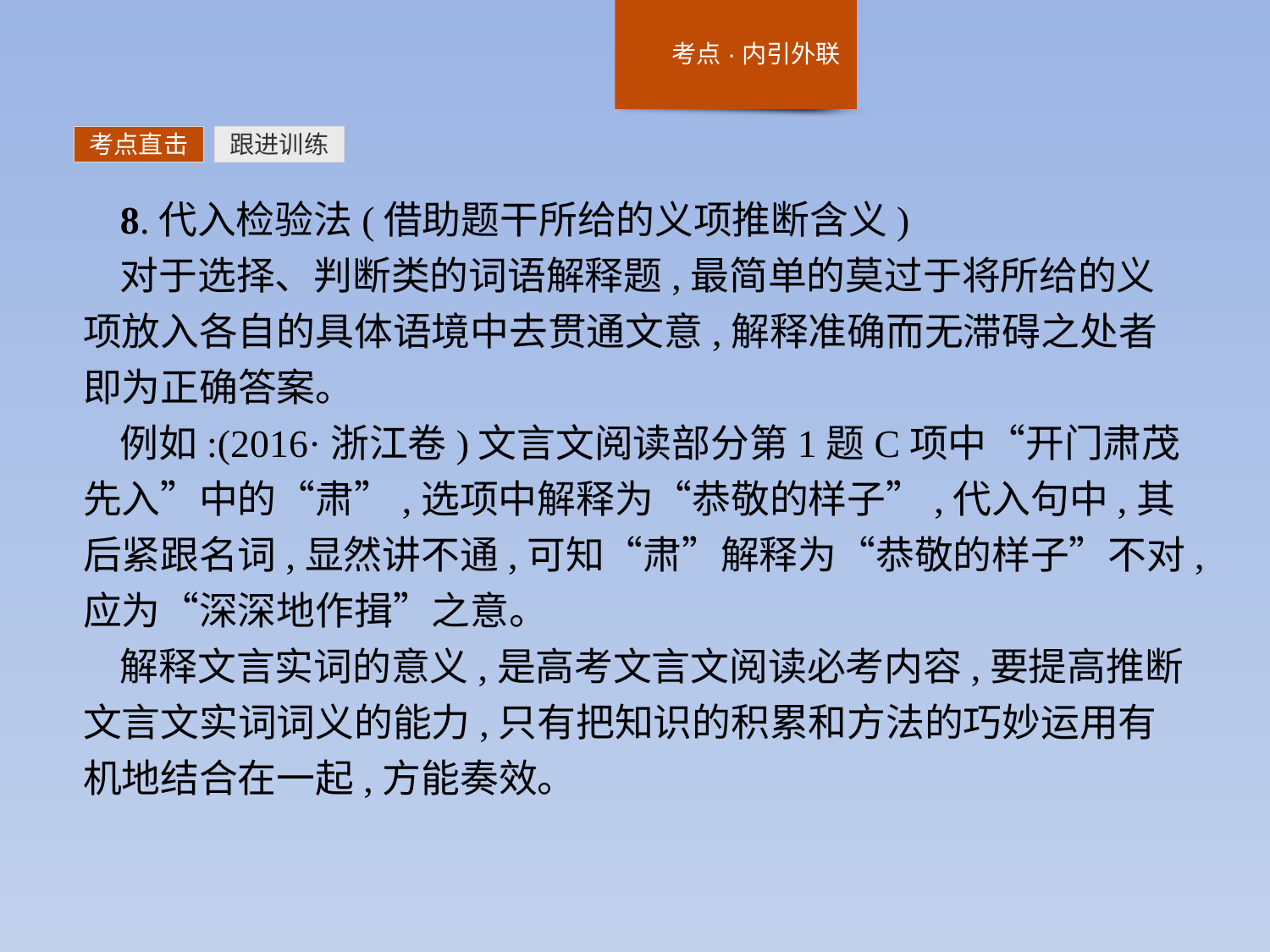

考点直击
跟进训练
8.代入检验法(借助题干所给的义项推断含义)
对于选择、判断类的词语解释题,最简单的莫过于将所给的义项放入各自的具体语境中去贯通文意,解释准确而无滞碍之处者即为正确答案。
例如:(2016·浙江卷)文言文阅读部分第1题C项中“开门肃茂先入”中的“肃”,选项中解释为“恭敬的样子”,代入句中,其后紧跟名词,显然讲不通,可知“肃”解释为“恭敬的样子”不对,应为“深深地作揖”之意。
解释文言实词的意义,是高考文言文阅读必考内容,要提高推断文言文实词词义的能力,只有把知识的积累和方法的巧妙运用有机地结合在一起,方能奏效。